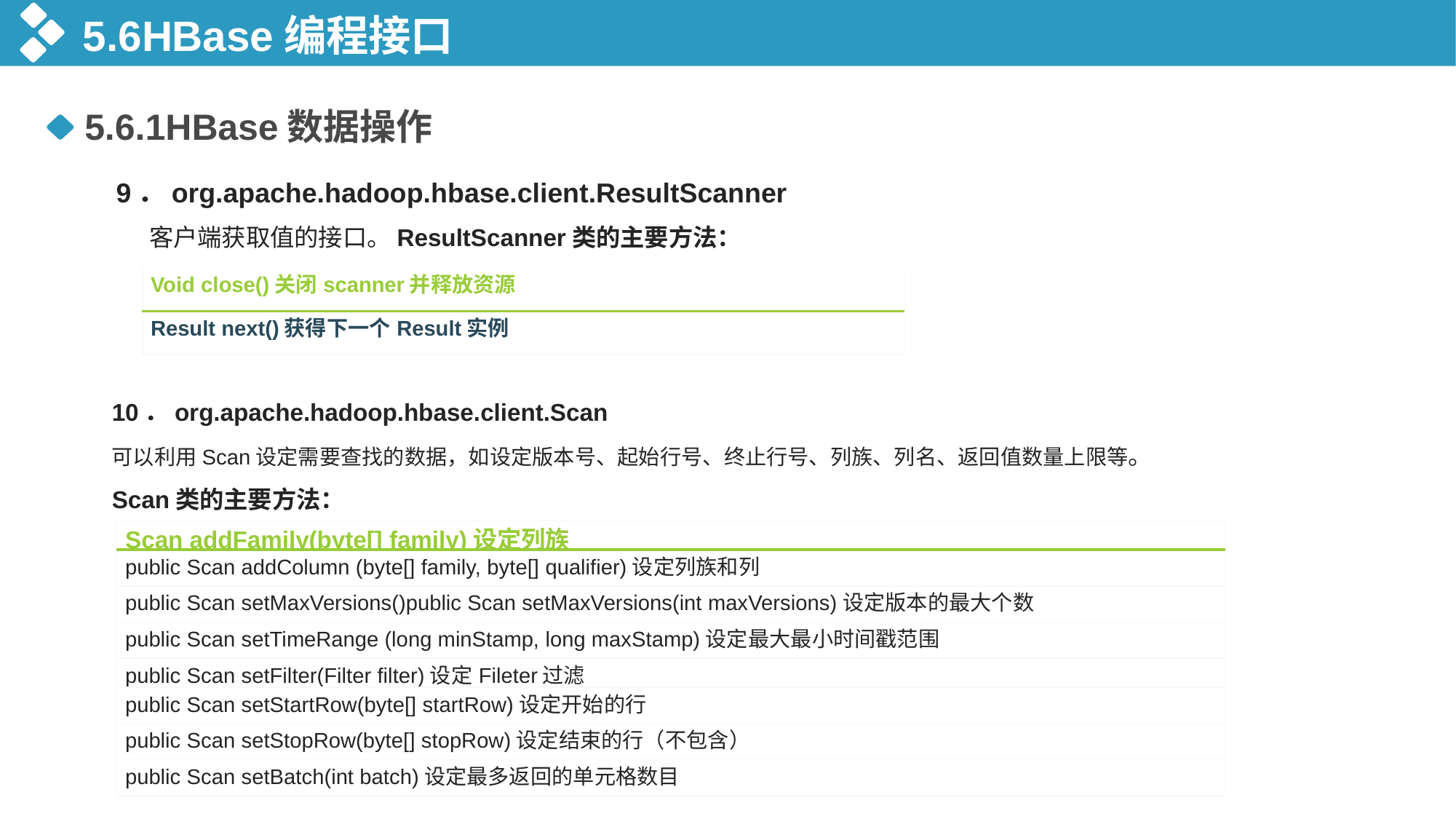

5.6HBase编程接口
5.6.1HBase数据操作

9．org.apache.hadoop.hbase.client.ResultScanner
     客户端获取值的接口。ResultScanner类的主要方法：
| Void close()关闭scanner并释放资源 |
| --- |
| Result next()获得下一个Result实例 |
10．org.apache.hadoop.hbase.client.Scan
可以利用Scan设定需要查找的数据，如设定版本号、起始行号、终止行号、列族、列名、返回值数量上限等。
Scan类的主要方法：
| Scan addFamily(byte[] family)设定列族 |
| --- |
| public Scan addColumn (byte[] family, byte[] qualifier)设定列族和列 |
| public Scan setMaxVersions()public Scan setMaxVersions(int maxVersions)设定版本的最大个数 |
| public Scan setTimeRange (long minStamp, long maxStamp)设定最大最小时间戳范围 |
| public Scan setFilter(Filter filter)设定Fileter过滤 |
| public Scan setStartRow(byte[] startRow)设定开始的行 |
| public Scan setStopRow(byte[] stopRow)设定结束的行（不包含） |
| public Scan setBatch(int batch)设定最多返回的单元格数目 |